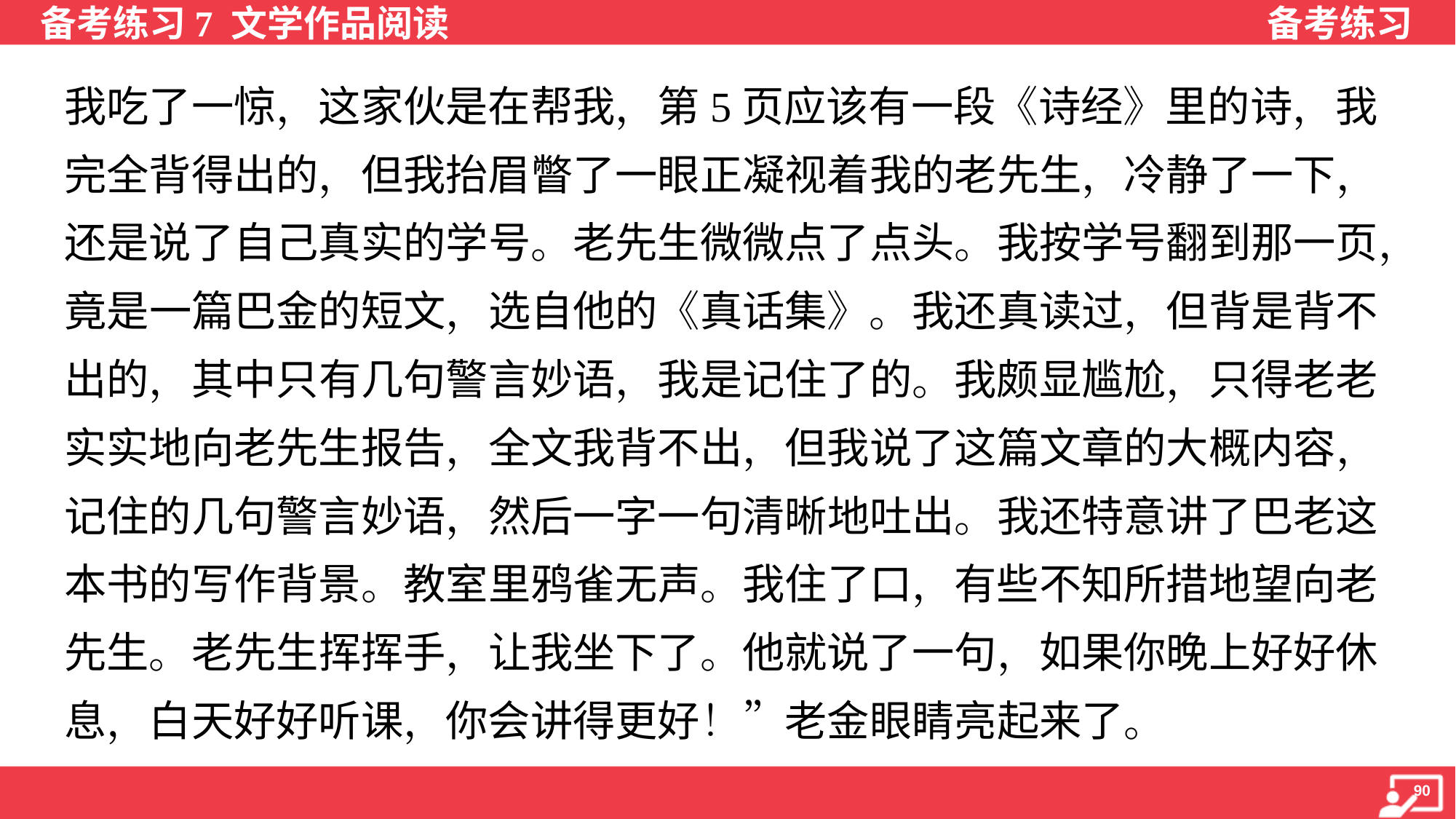

我吃了一惊，这家伙是在帮我，第5页应该有一段《诗经》里的诗，我
完全背得出的，但我抬眉瞥了一眼正凝视着我的老先生，冷静了一下，
还是说了自己真实的学号。老先生微微点了点头。我按学号翻到那一页，
竟是一篇巴金的短文，选自他的《真话集》。我还真读过，但背是背不
出的，其中只有几句警言妙语，我是记住了的。我颇显尴尬，只得老老
实实地向老先生报告，全文我背不出，但我说了这篇文章的大概内容，
记住的几句警言妙语，然后一字一句清晰地吐出。我还特意讲了巴老这
本书的写作背景。教室里鸦雀无声。我住了口，有些不知所措地望向老
先生。老先生挥挥手，让我坐下了。他就说了一句，如果你晚上好好休
息，白天好好听课，你会讲得更好！”老金眼睛亮起来了。